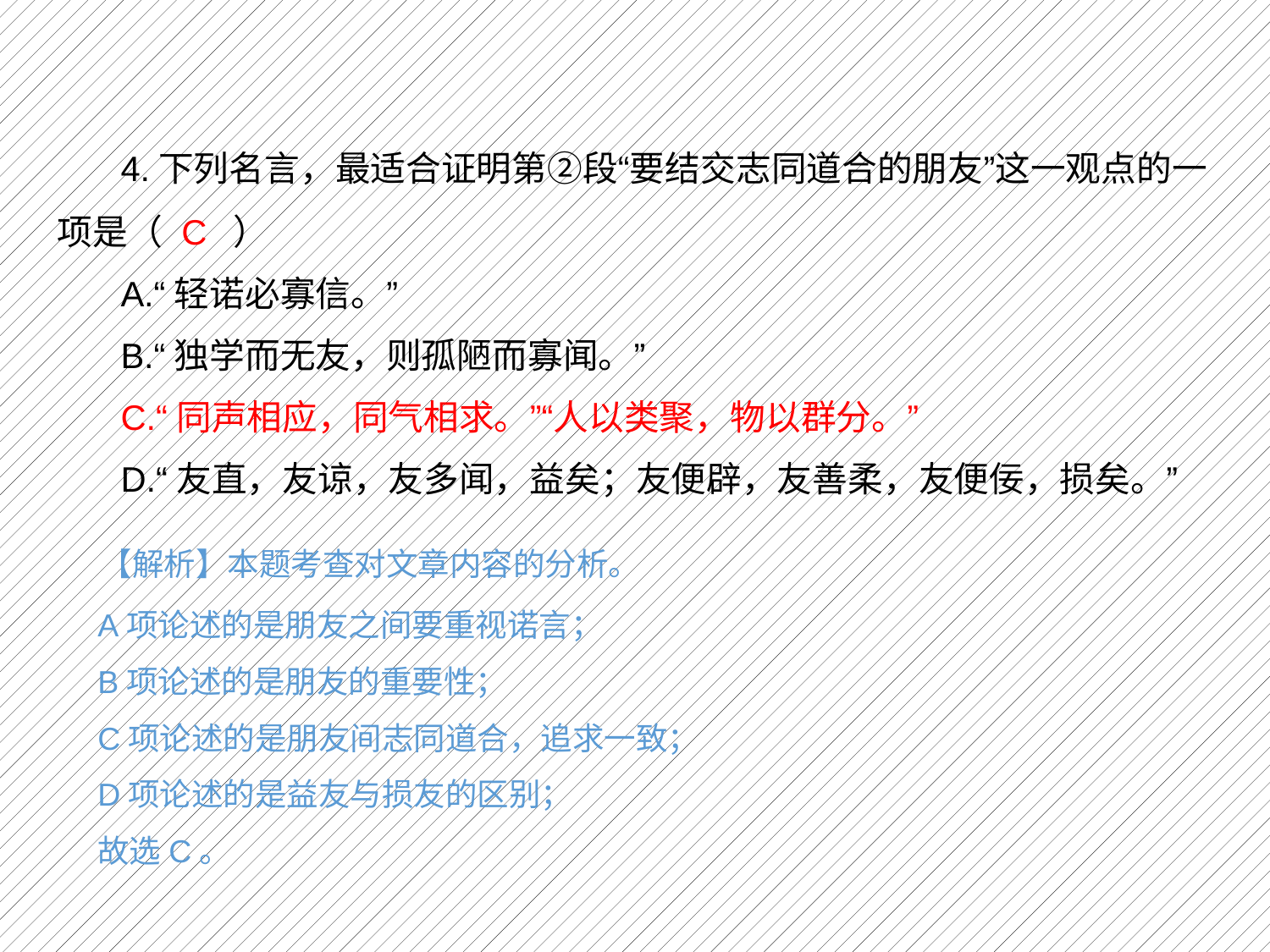

4.下列名言，最适合证明第②段“要结交志同道合的朋友”这一观点的一

项是（ C  ）

	A.“轻诺必寡信。”

	B.“独学而无友，则孤陋而寡闻。”

	C.“同声相应，同气相求。”“人以类聚，物以群分。”

	D.“友直，友谅，友多闻，益矣；友便辟，友善柔，友便佞，损矣。”
【解析】本题考查对文章内容的分析。
A项论述的是朋友之间要重视诺言；

B项论述的是朋友的重要性；

C项论述的是朋友间志同道合，追求一致；
D项论述的是益友与损友的区别；

故选C。